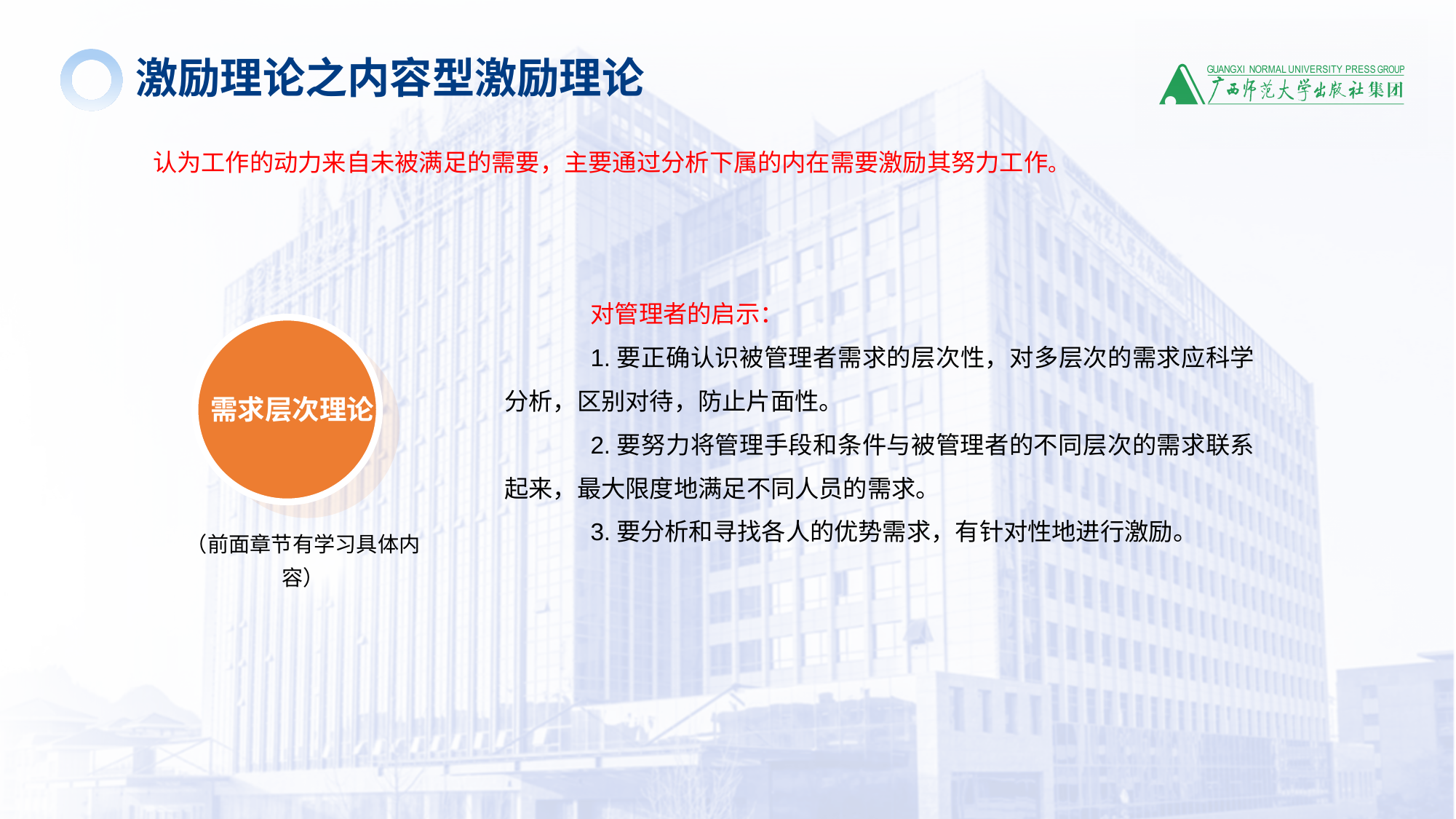

激励理论之内容型激励理论

认为工作的动力来自未被满足的需要，主要通过分析下属的内在需要激励其努力工作。
对管理者的启示：
1.要正确认识被管理者需求的层次性，对多层次的需求应科学分析，区别对待，防止片面性。
2.要努力将管理手段和条件与被管理者的不同层次的需求联系起来，最大限度地满足不同人员的需求。
3.要分析和寻找各人的优势需求，有针对性地进行激励。

需求层次理论

（前面章节有学习具体内容）